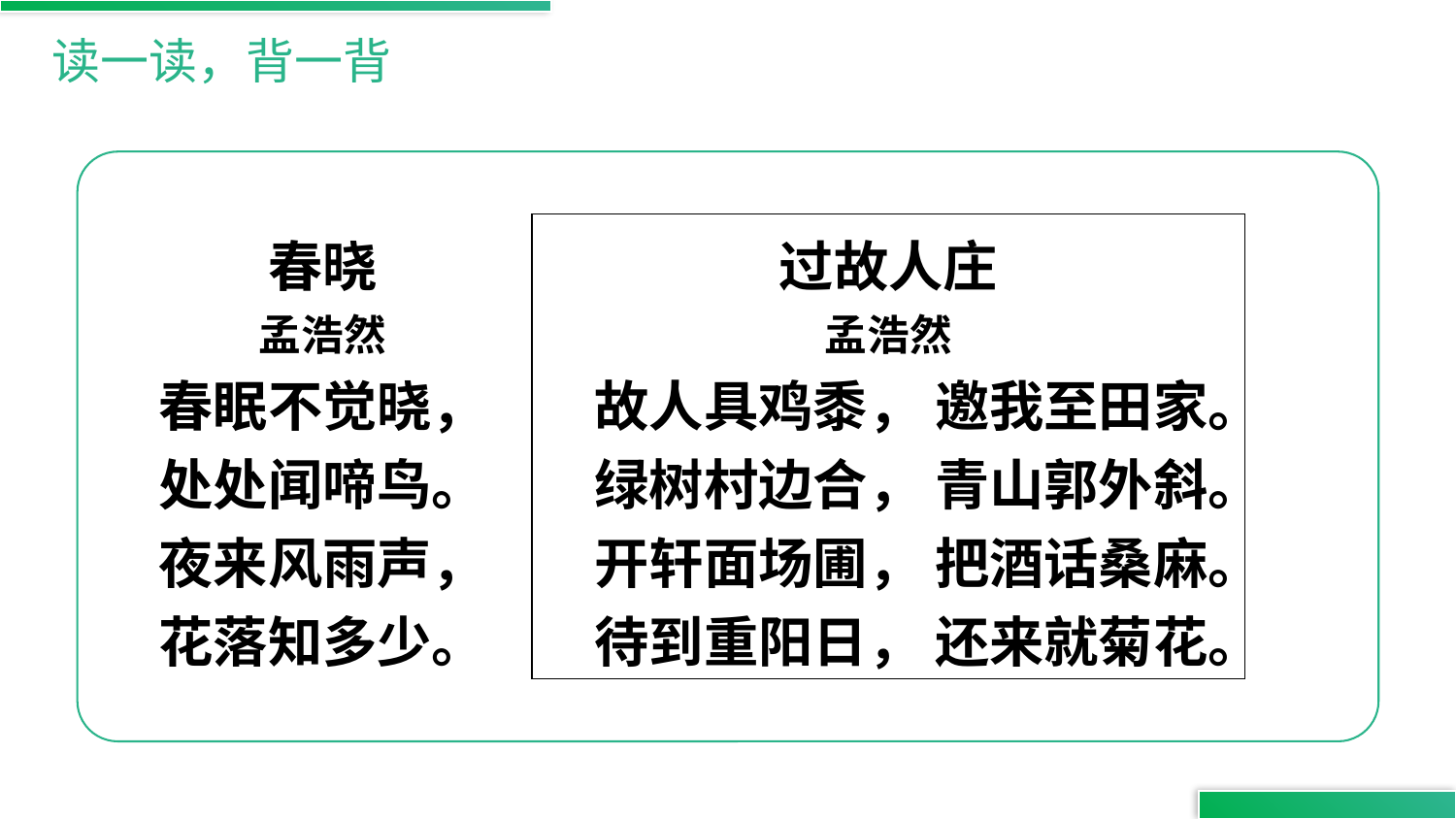

读一读，背一背
春晓
孟浩然
春眠不觉晓，
处处闻啼鸟。
夜来风雨声，
花落知多少。
过故人庄
孟浩然
 故人具鸡黍， 邀我至田家。
 绿树村边合， 青山郭外斜。
 开轩面场圃， 把酒话桑麻。
 待到重阳日， 还来就菊花。